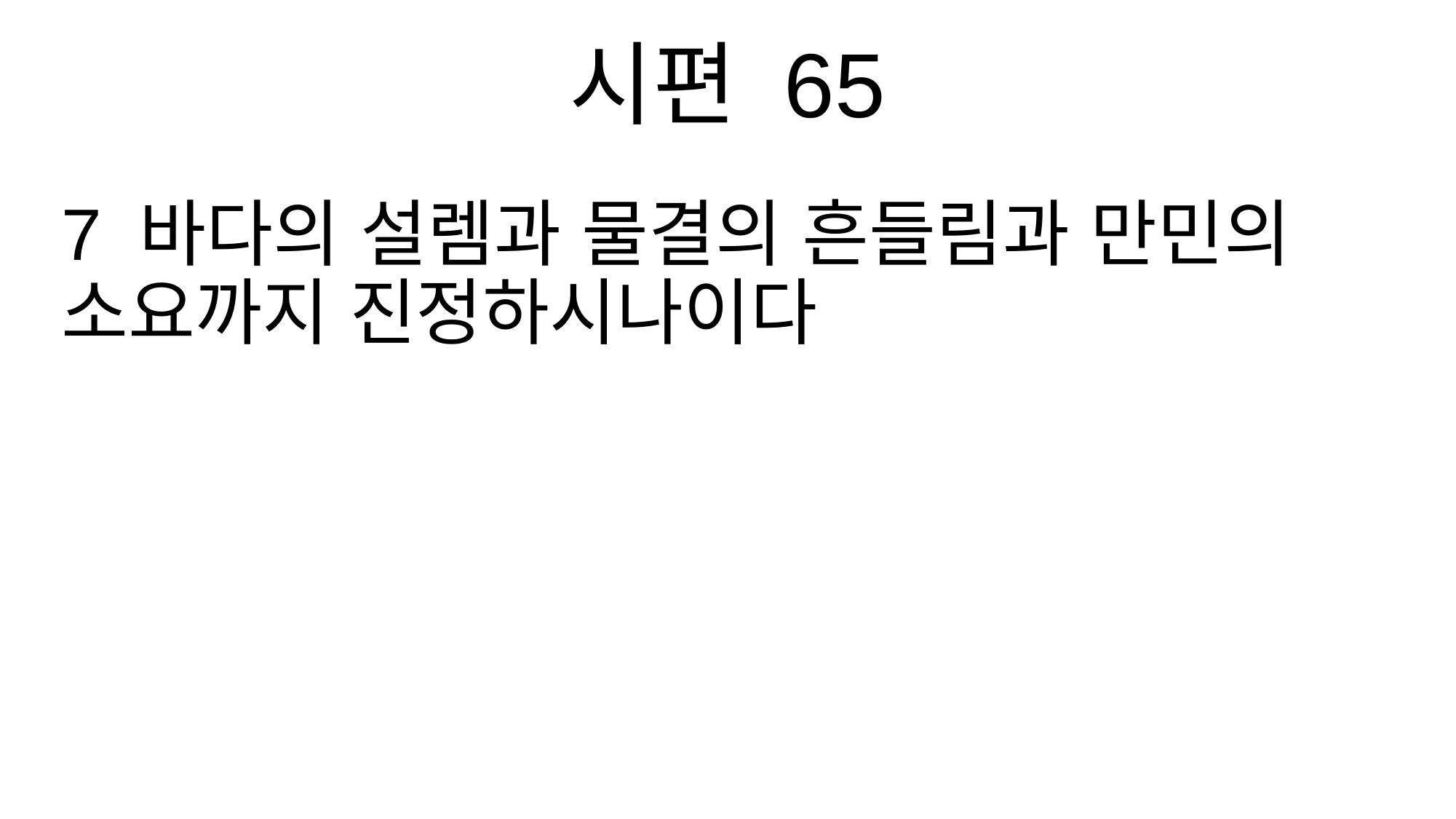

시편 65
7 바다의 설렘과 물결의 흔들림과 만민의 소요까지 진정하시나이다